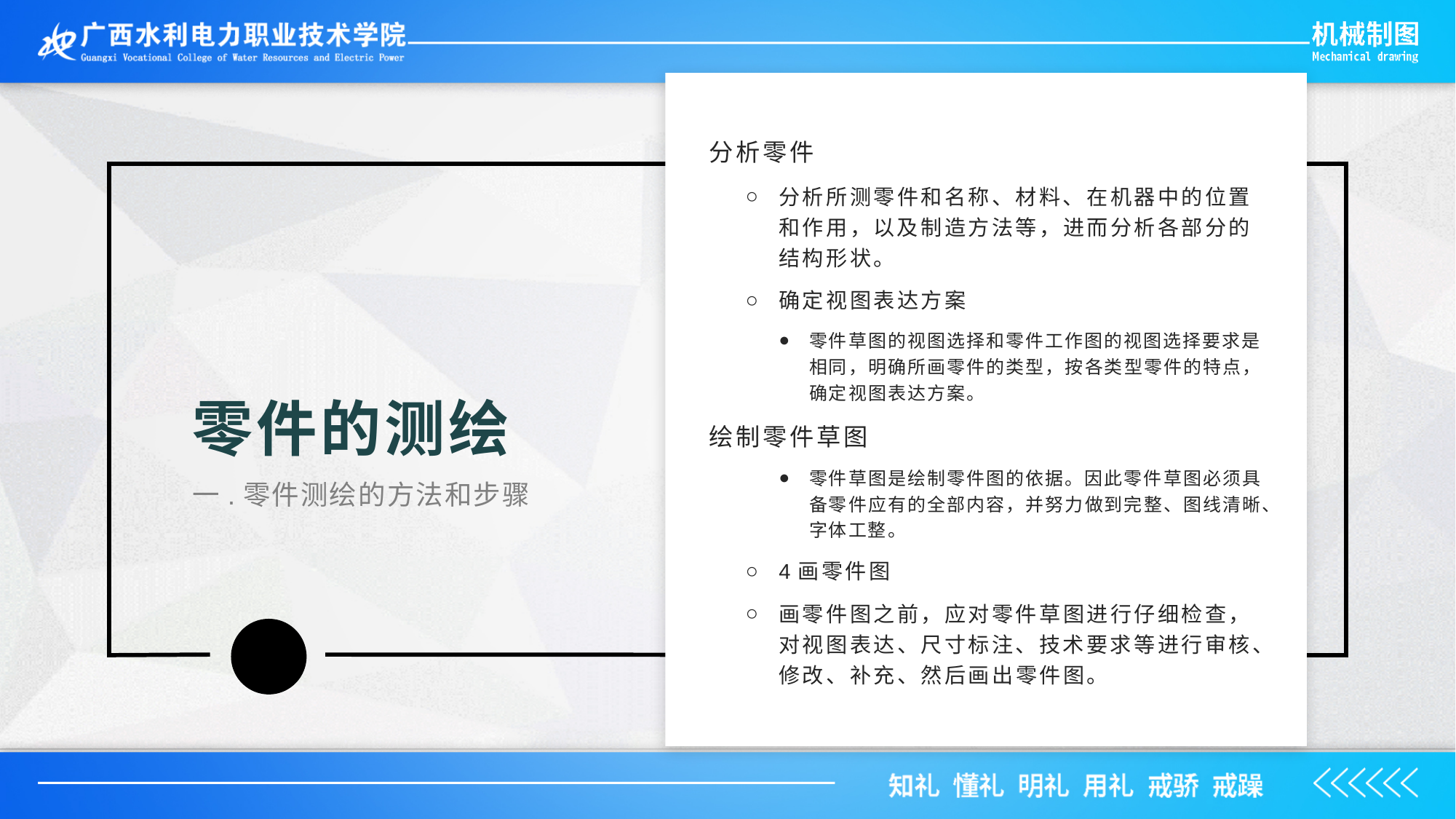

分析零件
分析所测零件和名称、材料、在机器中的位置和作用，以及制造方法等，进而分析各部分的结构形状。
确定视图表达方案
零件草图的视图选择和零件工作图的视图选择要求是相同，明确所画零件的类型，按各类型零件的特点，确定视图表达方案。
绘制零件草图
零件草图是绘制零件图的依据。因此零件草图必须具备零件应有的全部内容，并努力做到完整、图线清晰、字体工整。
4画零件图
画零件图之前，应对零件草图进行仔细检查，对视图表达、尺寸标注、技术要求等进行审核、修改、补充、然后画出零件图。

零件的测绘
一.零件测绘的方法和步骤